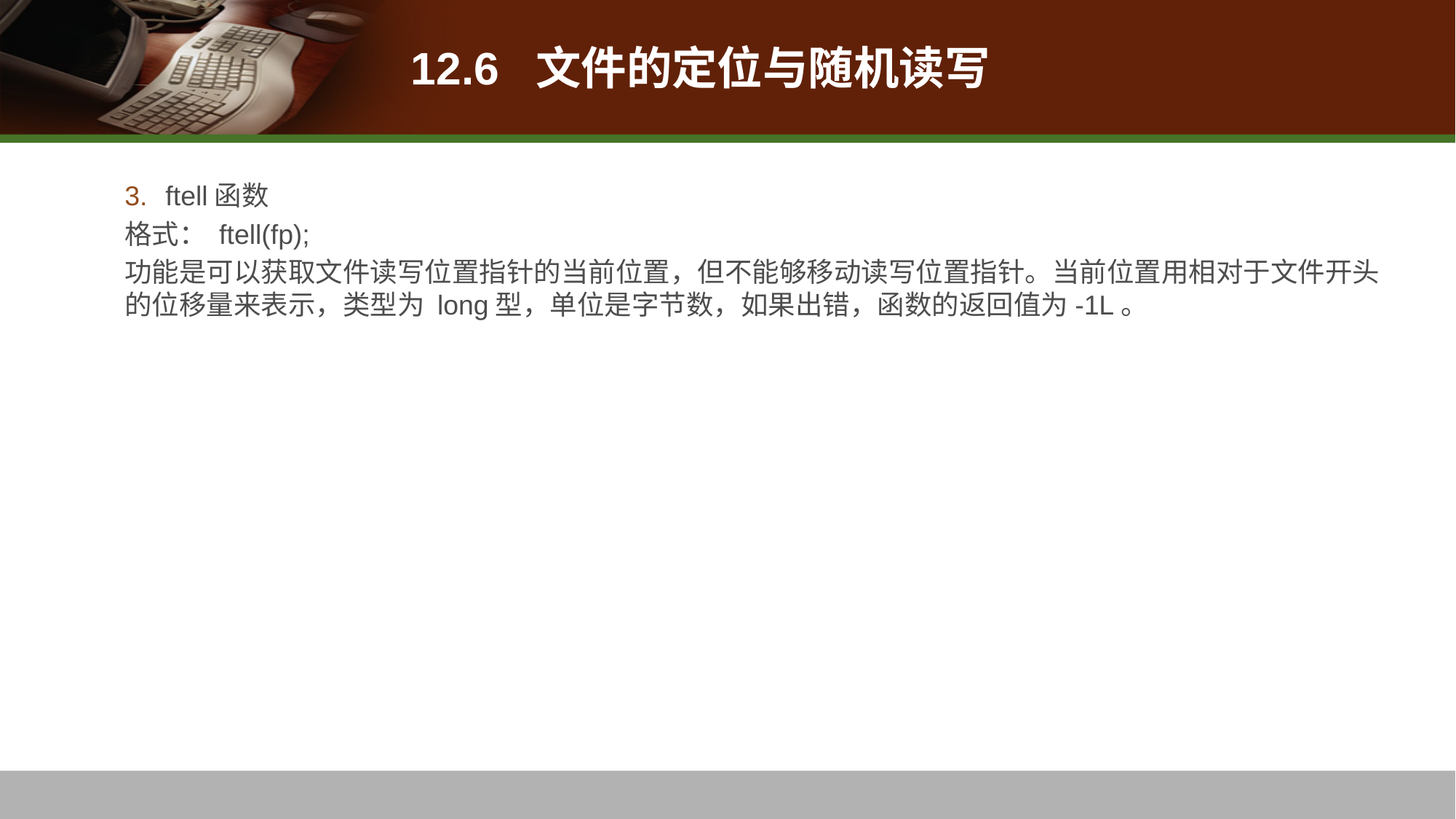

# 12.6  文件的定位与随机读写
ftell函数
格式： ftell(fp);
功能是可以获取文件读写位置指针的当前位置，但不能够移动读写位置指针。当前位置用相对于文件开头的位移量来表示，类型为 long型，单位是字节数，如果出错，函数的返回值为-1L。